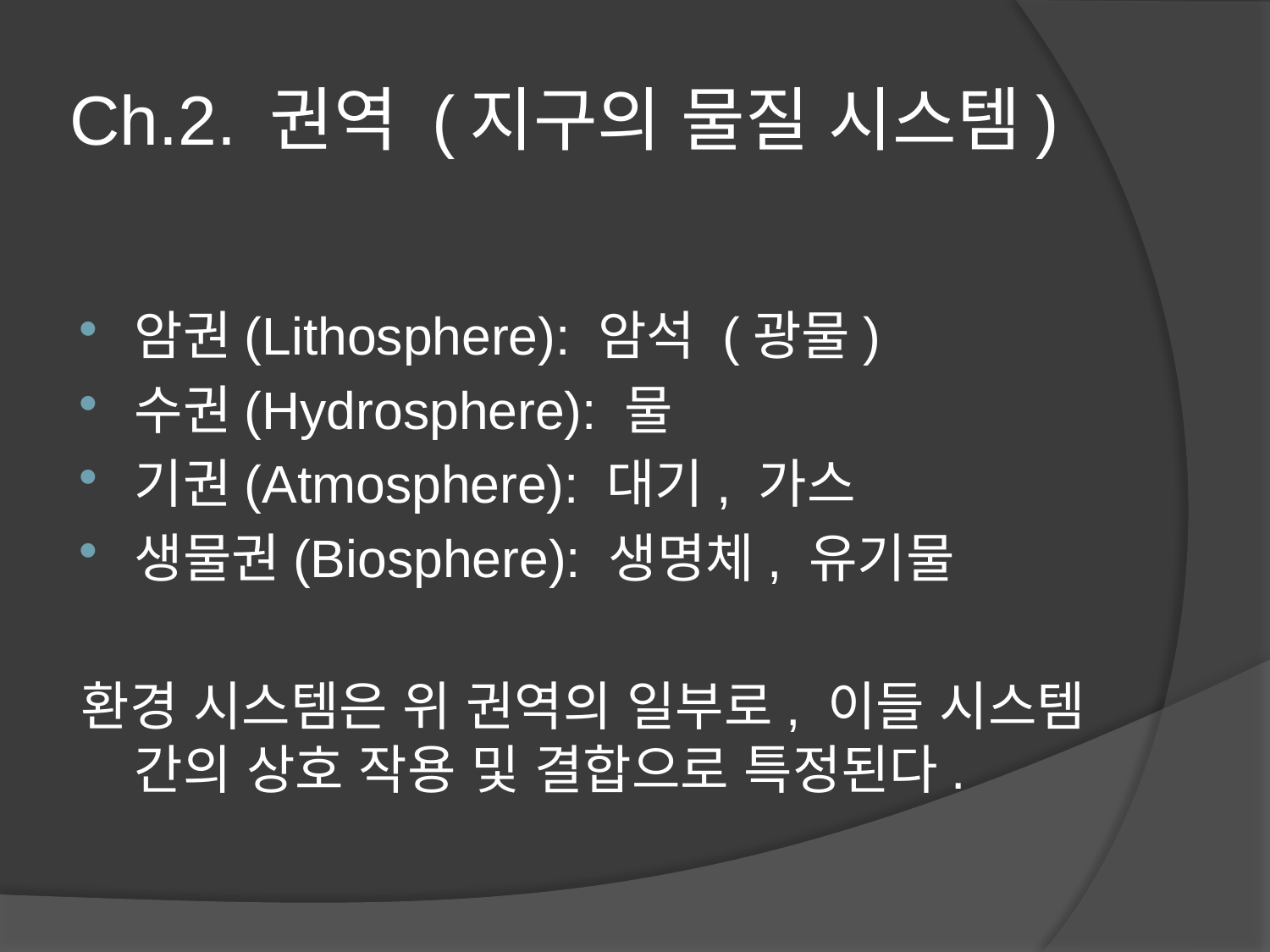

# Ch.2. 권역 (지구의 물질 시스템)

암권(Lithosphere): 암석 (광물)
수권(Hydrosphere): 물
기권(Atmosphere): 대기, 가스
생물권(Biosphere): 생명체, 유기물

환경 시스템은 위 권역의 일부로, 이들 시스템 간의 상호 작용 및 결합으로 특정된다.